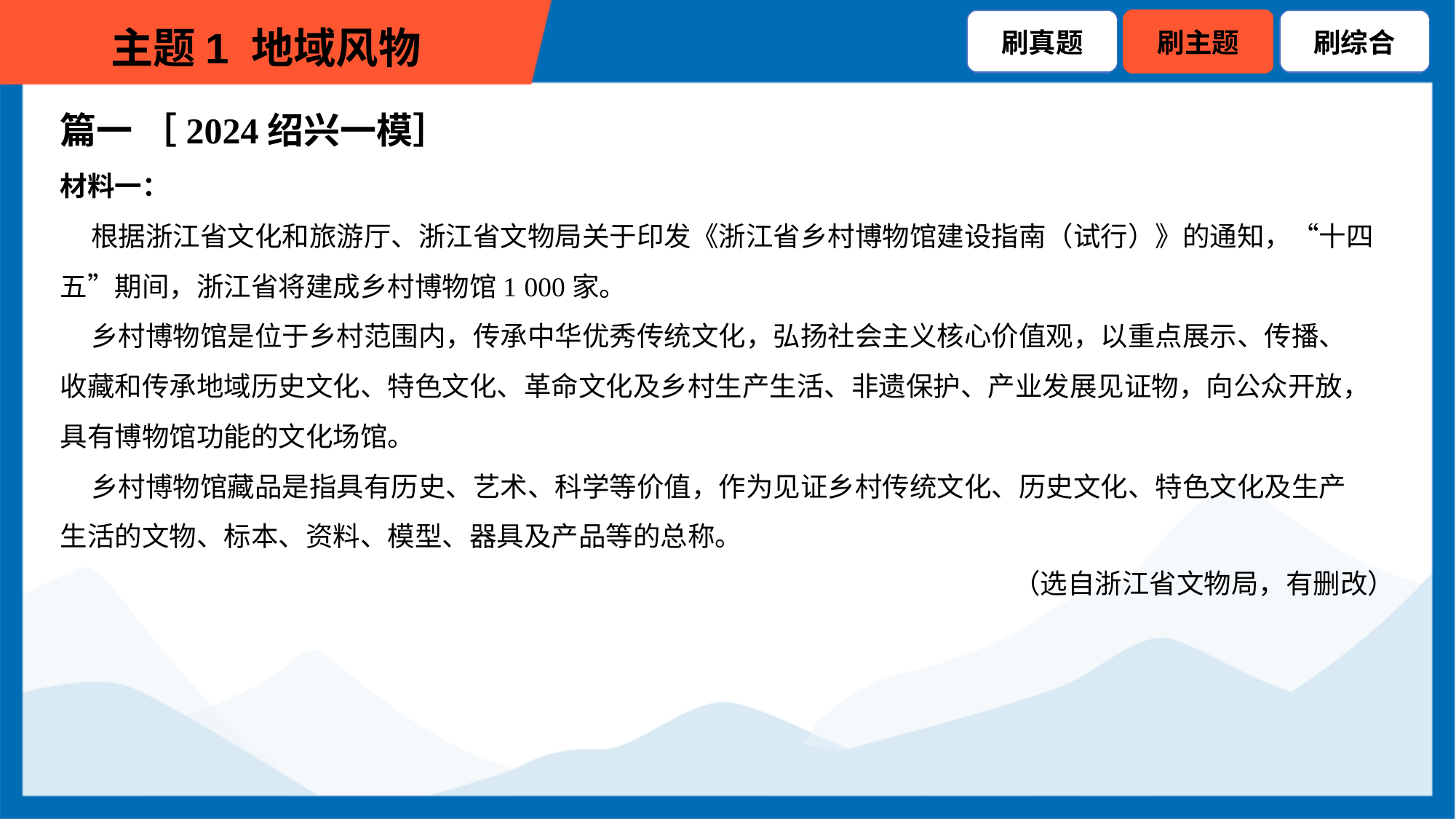

篇一 ［2024绍兴一模］
材料一：
    根据浙江省文化和旅游厅、浙江省文物局关于印发《浙江省乡村博物馆建设指南（试行）》的通知，“十四
五”期间，浙江省将建成乡村博物馆1 000家。
    乡村博物馆是位于乡村范围内，传承中华优秀传统文化，弘扬社会主义核心价值观，以重点展示、传播、
收藏和传承地域历史文化、特色文化、革命文化及乡村生产生活、非遗保护、产业发展见证物，向公众开放，
具有博物馆功能的文化场馆。
    乡村博物馆藏品是指具有历史、艺术、科学等价值，作为见证乡村传统文化、历史文化、特色文化及生产
生活的文物、标本、资料、模型、器具及产品等的总称。
（选自浙江省文物局，有删改）